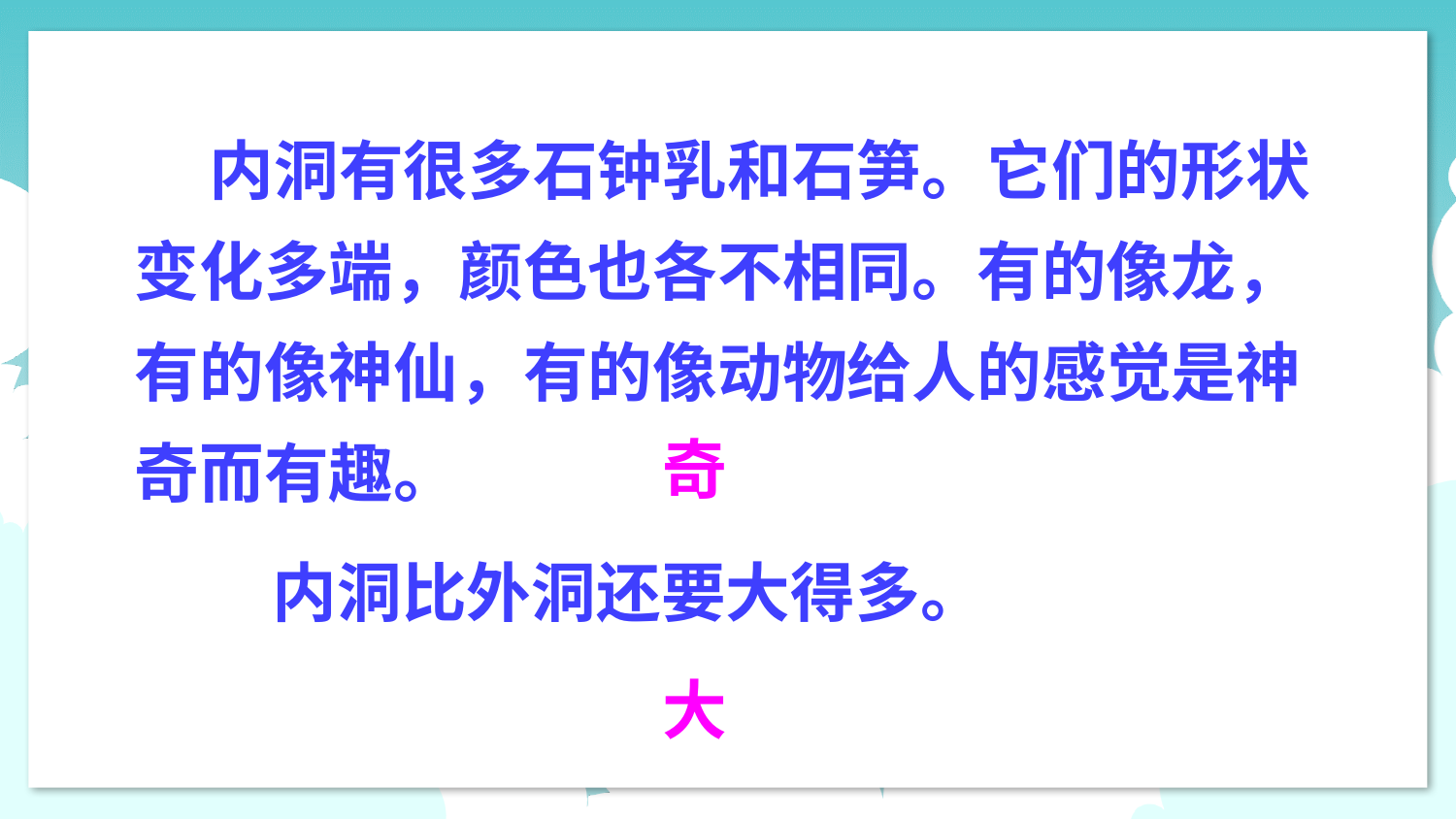

内洞有很多石钟乳和石笋。它们的形状变化多端，颜色也各不相同。有的像龙，有的像神仙，有的像动物给人的感觉是神奇而有趣。
奇
内洞比外洞还要大得多。
大